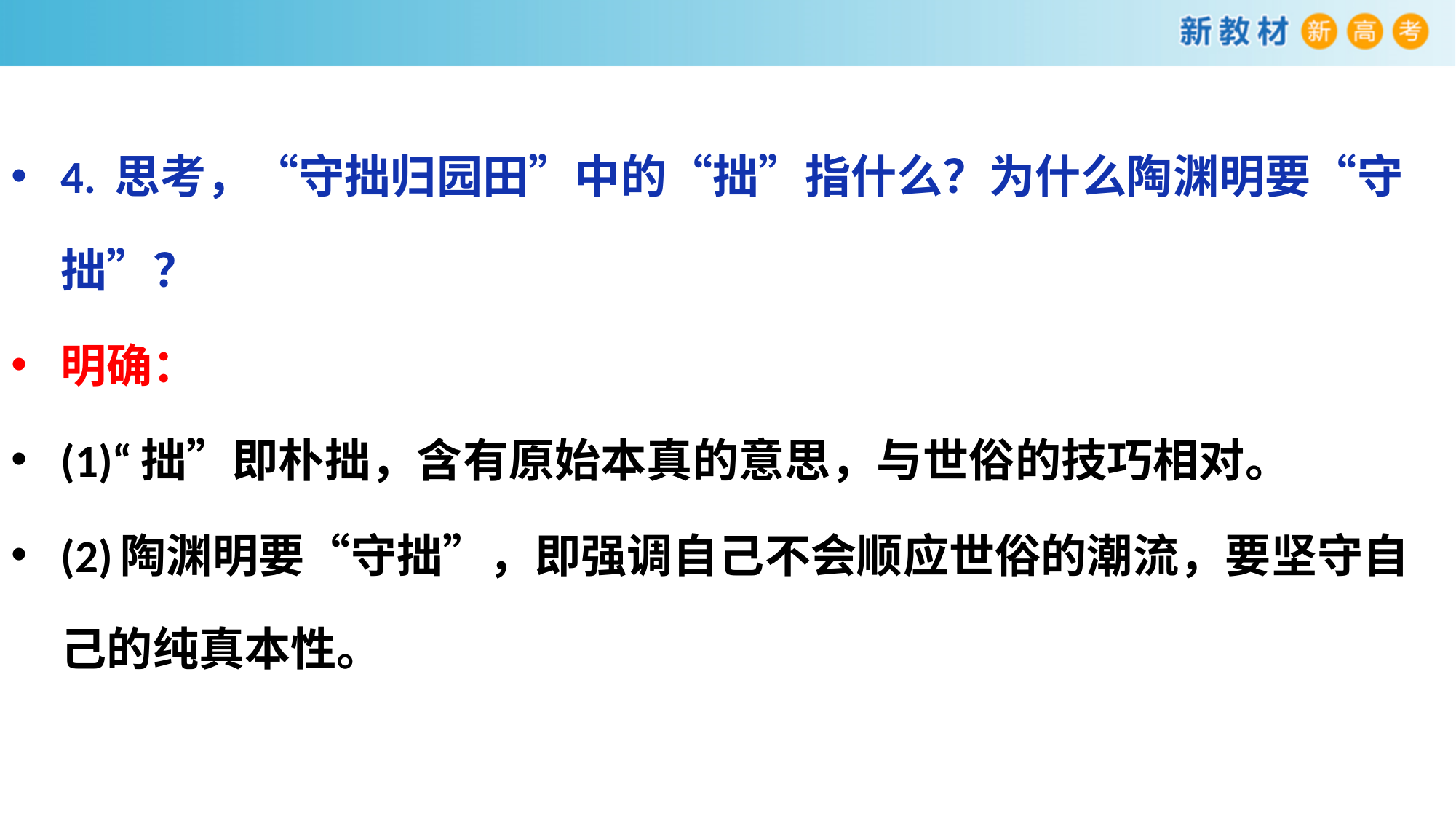

4. 思考，“守拙归园田”中的“拙”指什么？为什么陶渊明要“守拙”？
明确：
(1)“拙”即朴拙，含有原始本真的意思，与世俗的技巧相对。
(2)陶渊明要“守拙”，即强调自己不会顺应世俗的潮流，要坚守自己的纯真本性。